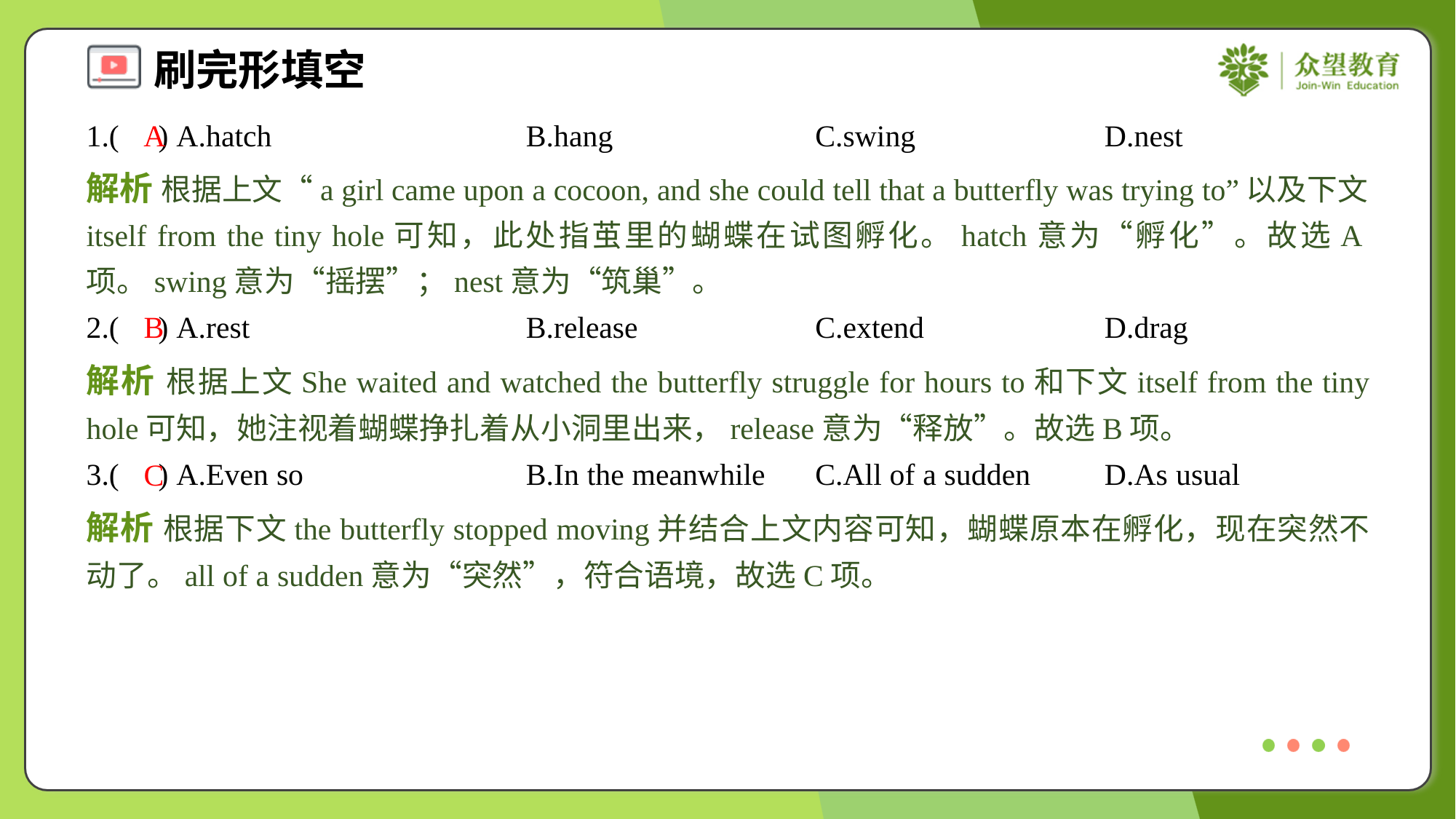

1.(     ) A.hatch	B.hang	C.swing	D.nest
A
解析 根据上文“a girl came upon a cocoon, and she could tell that a butterfly was trying to”以及下文itself from the tiny hole可知，此处指茧里的蝴蝶在试图孵化。hatch意为“孵化”。故选A项。swing意为“摇摆”；nest意为“筑巢”。
2.(     ) A.rest	B.release	C.extend	D.drag
B
解析 根据上文She waited and watched the butterfly struggle for hours to和下文itself from the tiny hole可知，她注视着蝴蝶挣扎着从小洞里出来，release意为“释放”。故选B项。
3.(     ) A.Even so	B.In the meanwhile	C.All of a sudden	D.As usual
C
解析 根据下文the butterfly stopped moving并结合上文内容可知，蝴蝶原本在孵化，现在突然不动了。all of a sudden意为“突然”，符合语境，故选C项。